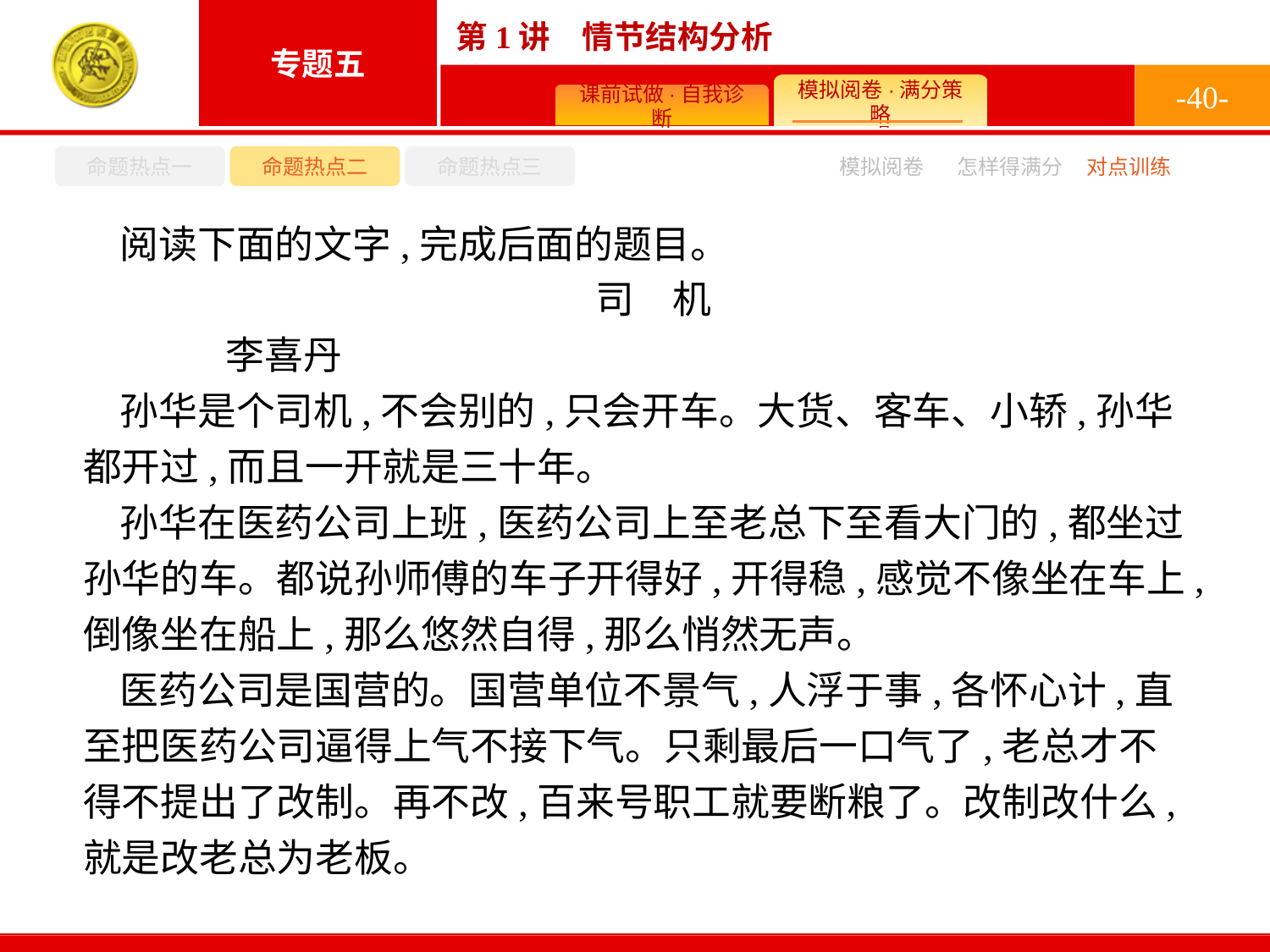

-40-
命题热点一
命题热点二
命题热点三
怎样得满分
模拟阅卷
对点训练
阅读下面的文字,完成后面的题目。
司　机
	李喜丹
孙华是个司机,不会别的,只会开车。大货、客车、小轿,孙华都开过,而且一开就是三十年。
孙华在医药公司上班,医药公司上至老总下至看大门的,都坐过孙华的车。都说孙师傅的车子开得好,开得稳,感觉不像坐在车上,倒像坐在船上,那么悠然自得,那么悄然无声。
医药公司是国营的。国营单位不景气,人浮于事,各怀心计,直至把医药公司逼得上气不接下气。只剩最后一口气了,老总才不得不提出了改制。再不改,百来号职工就要断粮了。改制改什么,就是改老总为老板。